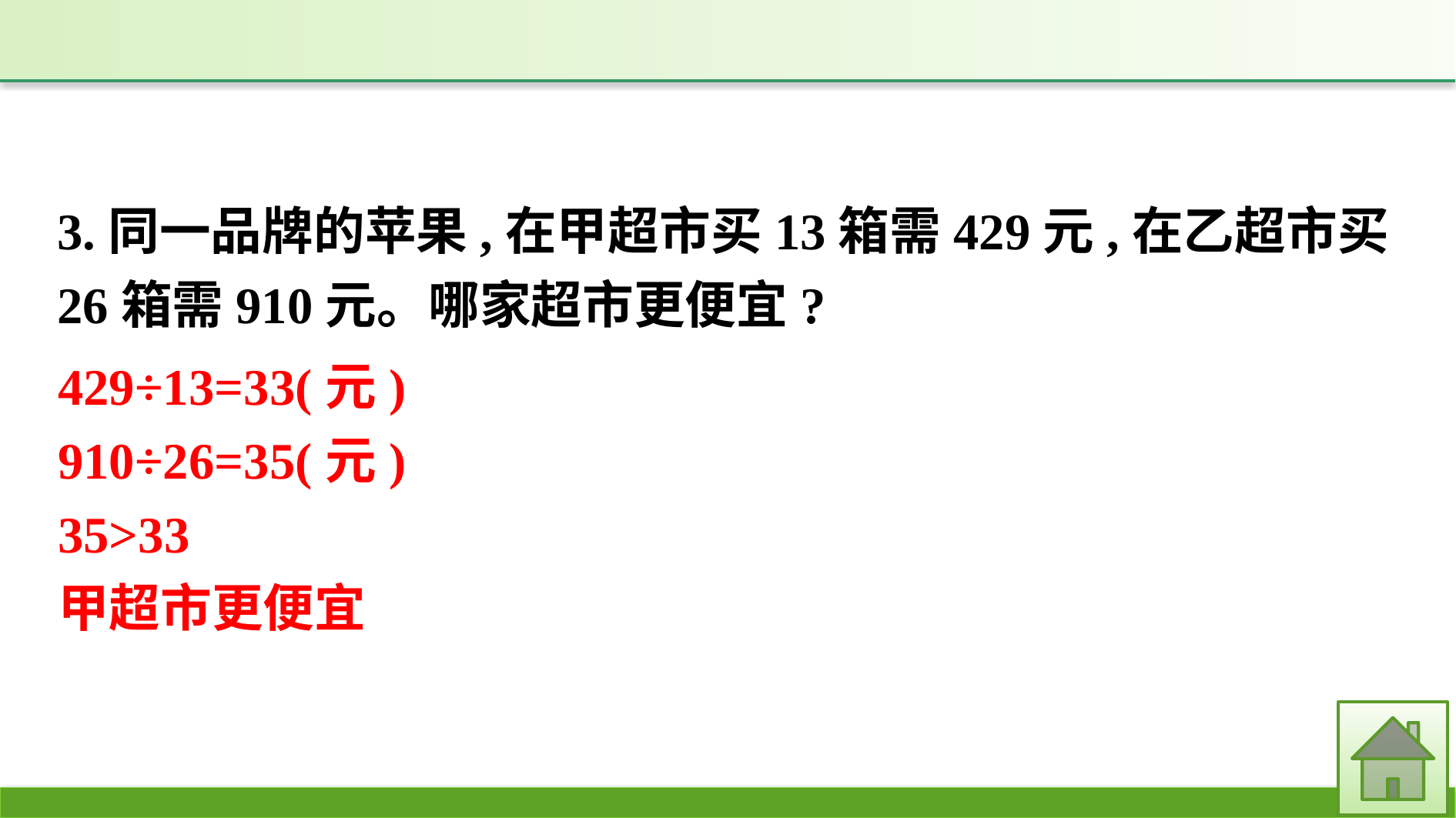

3.同一品牌的苹果,在甲超市买13箱需429元,在乙超市买26箱需910元。哪家超市更便宜?
429÷13=33(元)
910÷26=35(元)
35>33
甲超市更便宜